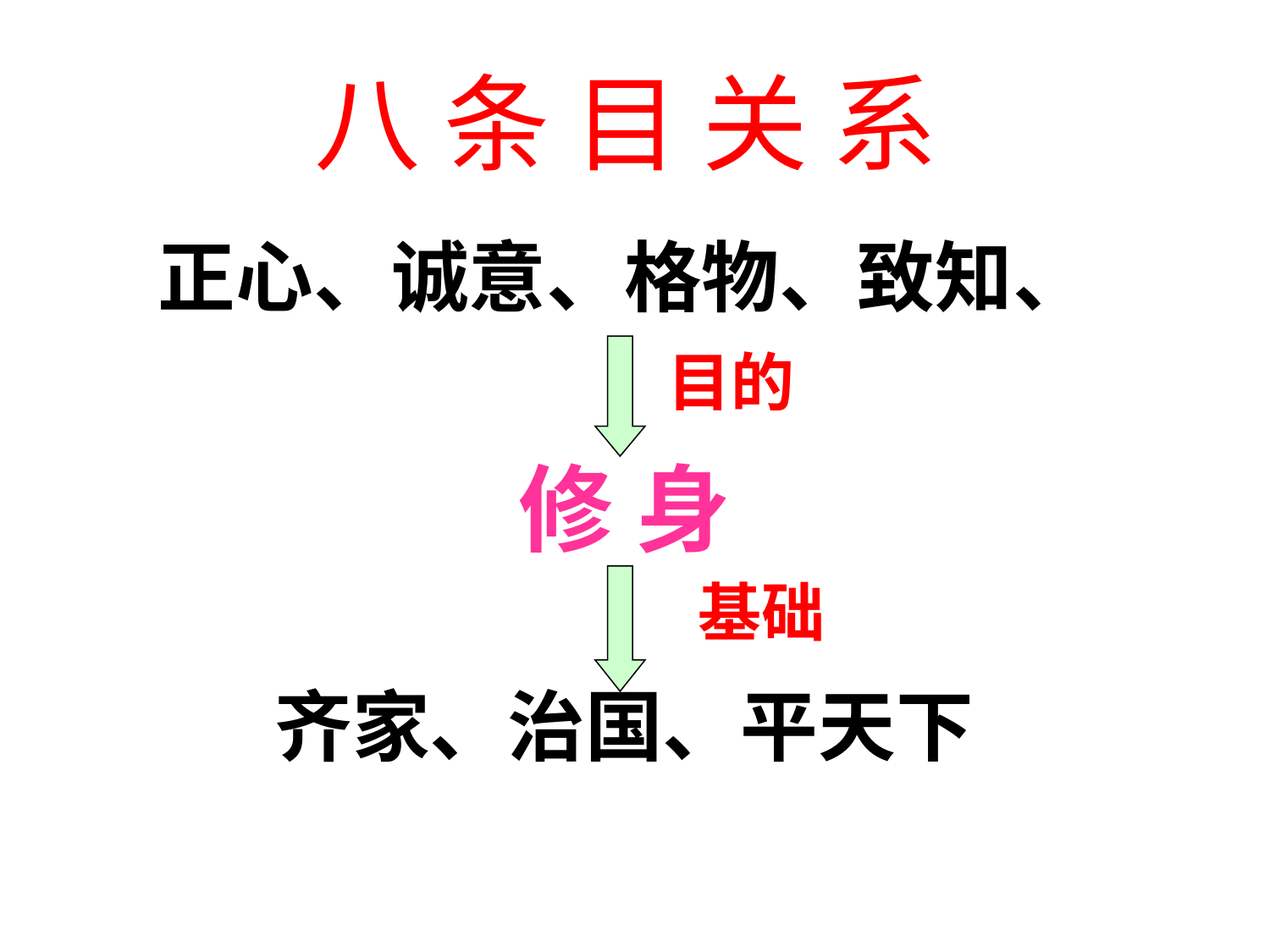

# 八 条 目 关 系
正心、诚意、格物、致知、

修 身

齐家、治国、平天下

目的

基础